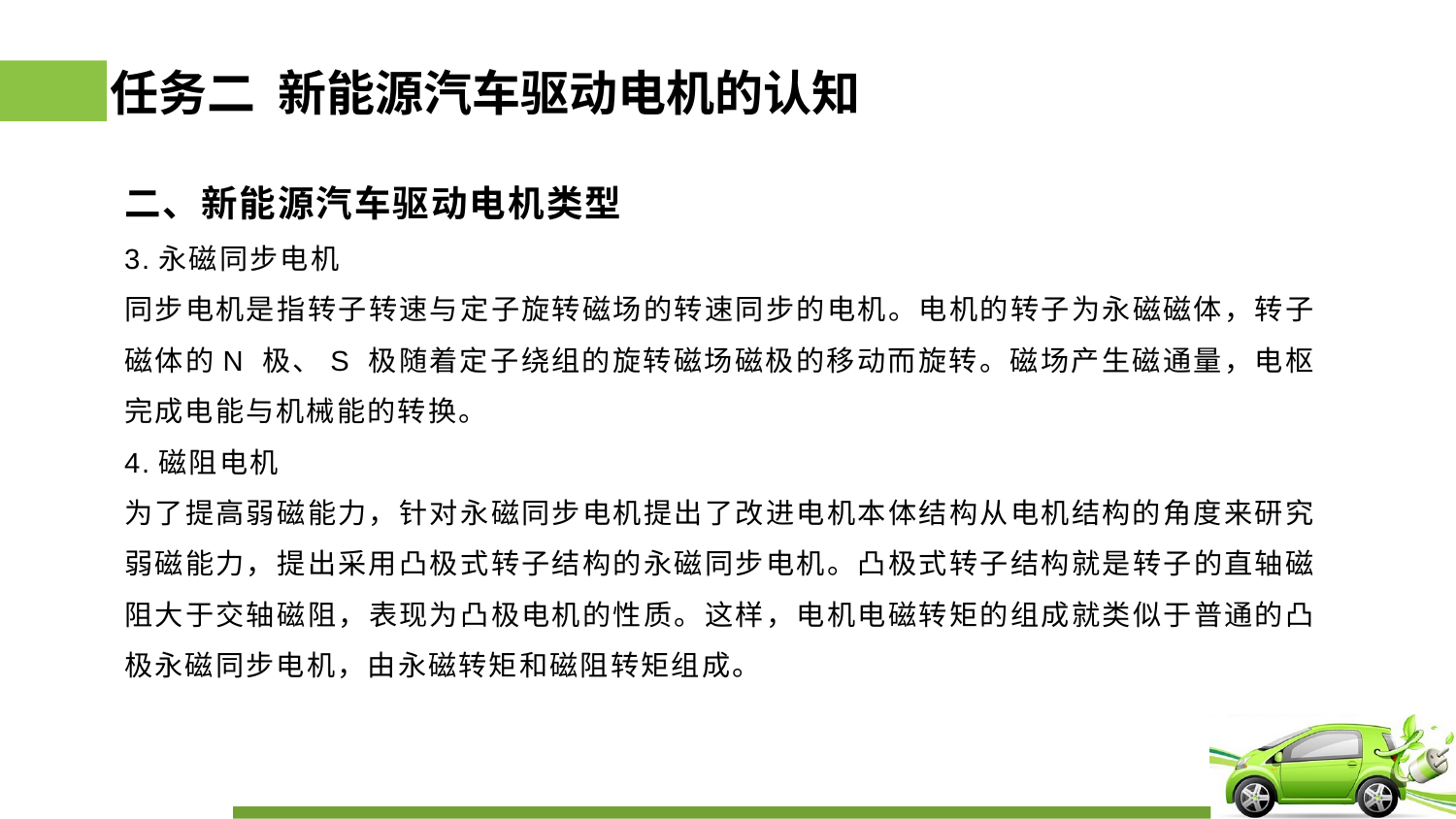

# 任务二  新能源汽车驱动电机的认知
二、新能源汽车驱动电机类型
3.永磁同步电机
同步电机是指转子转速与定子旋转磁场的转速同步的电机。电机的转子为永磁磁体，转子磁体的N 极、S 极随着定子绕组的旋转磁场磁极的移动而旋转。磁场产生磁通量，电枢完成电能与机械能的转换。
4.磁阻电机
为了提高弱磁能力，针对永磁同步电机提出了改进电机本体结构从电机结构的角度来研究弱磁能力，提出采用凸极式转子结构的永磁同步电机。凸极式转子结构就是转子的直轴磁阻大于交轴磁阻，表现为凸极电机的性质。这样，电机电磁转矩的组成就类似于普通的凸极永磁同步电机，由永磁转矩和磁阻转矩组成。